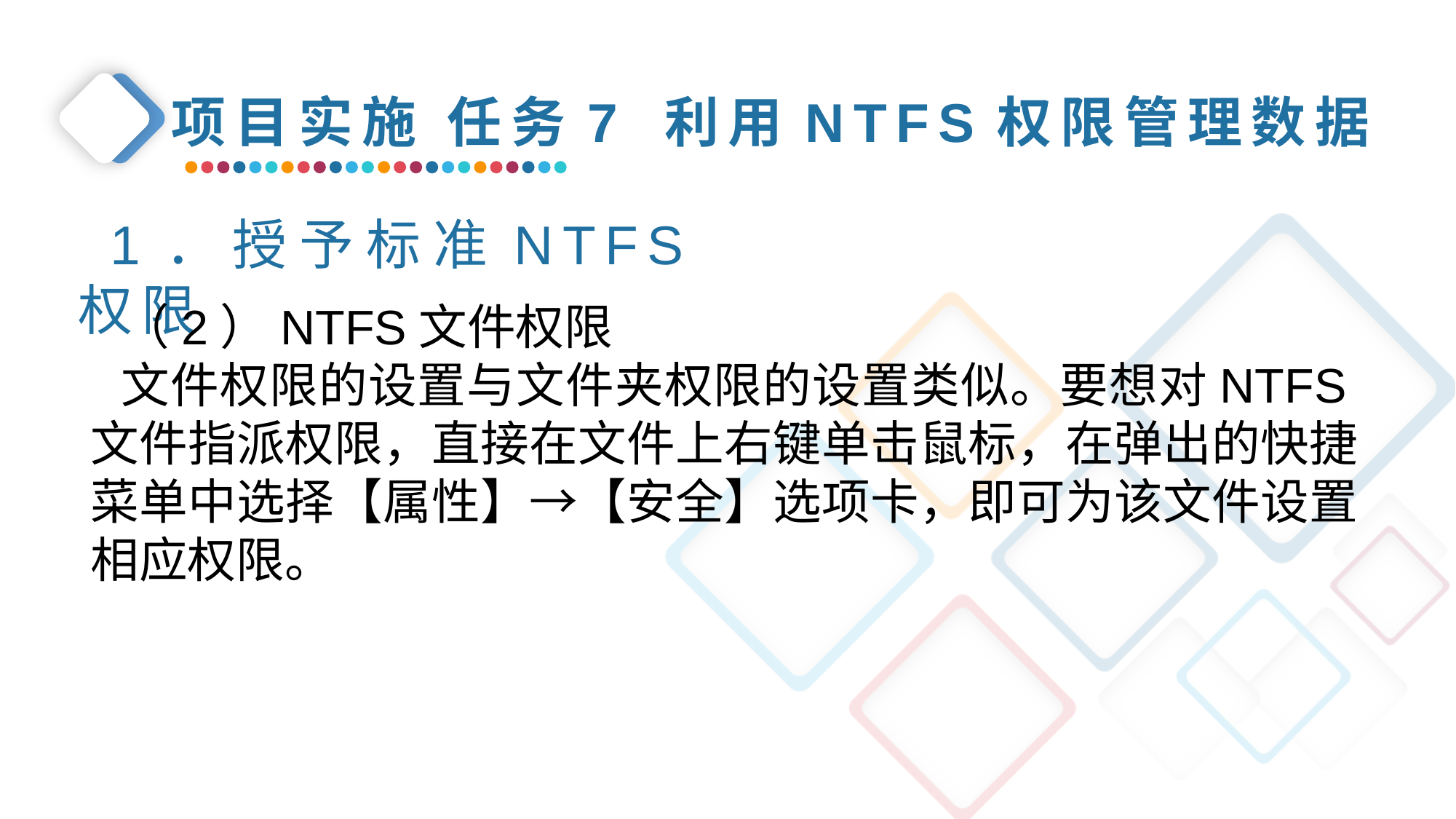

项目实施 任务7 利用NTFS权限管理数据

1．授予标准NTFS权限
（2）NTFS文件权限
文件权限的设置与文件夹权限的设置类似。要想对NTFS文件指派权限，直接在文件上右键单击鼠标，在弹出的快捷菜单中选择【属性】→【安全】选项卡，即可为该文件设置相应权限。